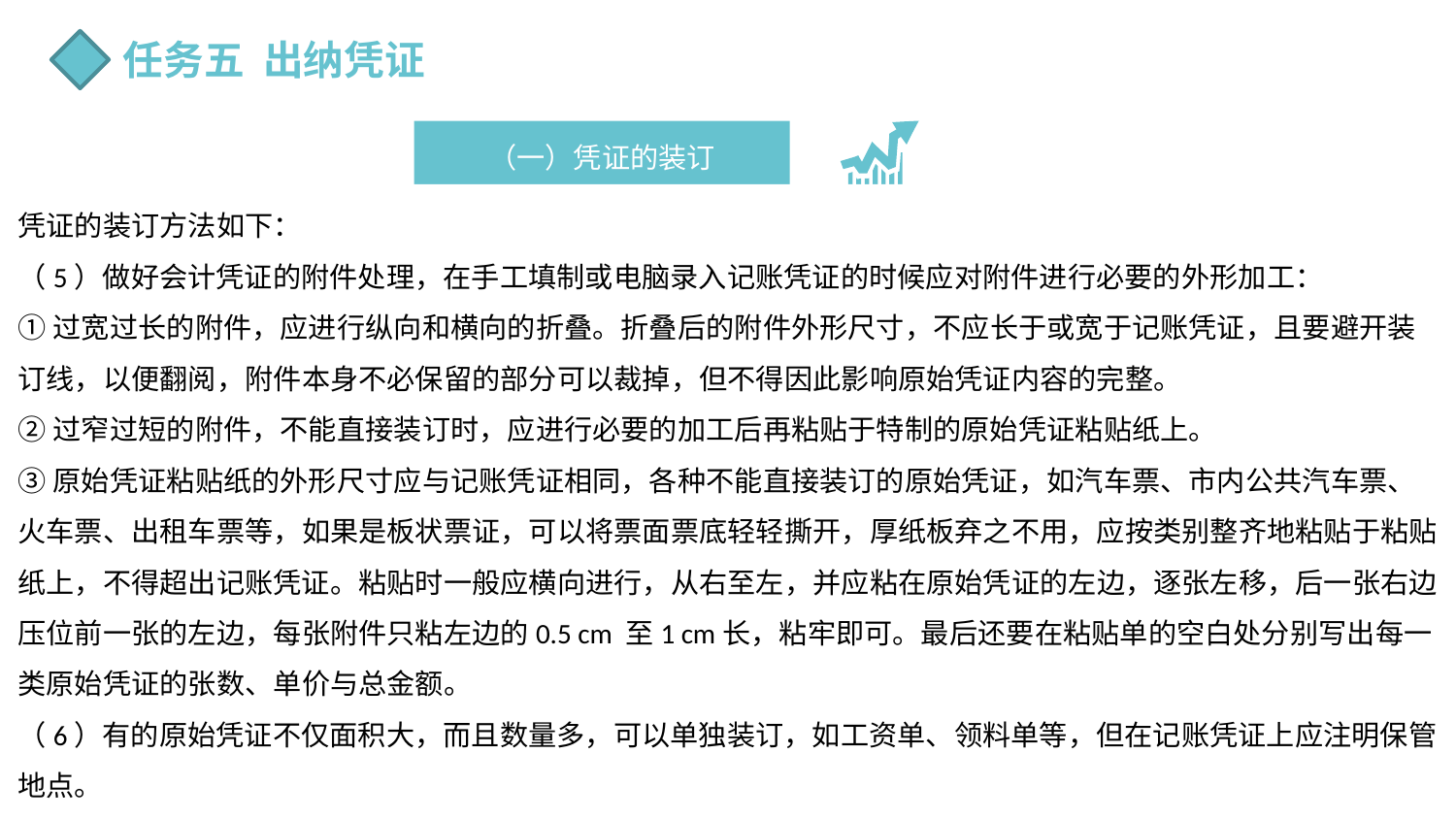

任务五  出纳凭证

（一）凭证的装订
凭证的装订方法如下：
（5）做好会计凭证的附件处理，在手工填制或电脑录入记账凭证的时候应对附件进行必要的外形加工：
①过宽过长的附件，应进行纵向和横向的折叠。折叠后的附件外形尺寸，不应长于或宽于记账凭证，且要避开装订线，以便翻阅，附件本身不必保留的部分可以裁掉，但不得因此影响原始凭证内容的完整。
②过窄过短的附件，不能直接装订时，应进行必要的加工后再粘贴于特制的原始凭证粘贴纸上。
③原始凭证粘贴纸的外形尺寸应与记账凭证相同，各种不能直接装订的原始凭证，如汽车票、市内公共汽车票、火车票、出租车票等，如果是板状票证，可以将票面票底轻轻撕开，厚纸板弃之不用，应按类别整齐地粘贴于粘贴纸上，不得超出记账凭证。粘贴时一般应横向进行，从右至左，并应粘在原始凭证的左边，逐张左移，后一张右边压位前一张的左边，每张附件只粘左边的0.5 cm 至1 cm长，粘牢即可。最后还要在粘贴单的空白处分别写出每一类原始凭证的张数、单价与总金额。
（6）有的原始凭证不仅面积大，而且数量多，可以单独装订，如工资单、领料单等，但在记账凭证上应注明保管地点。